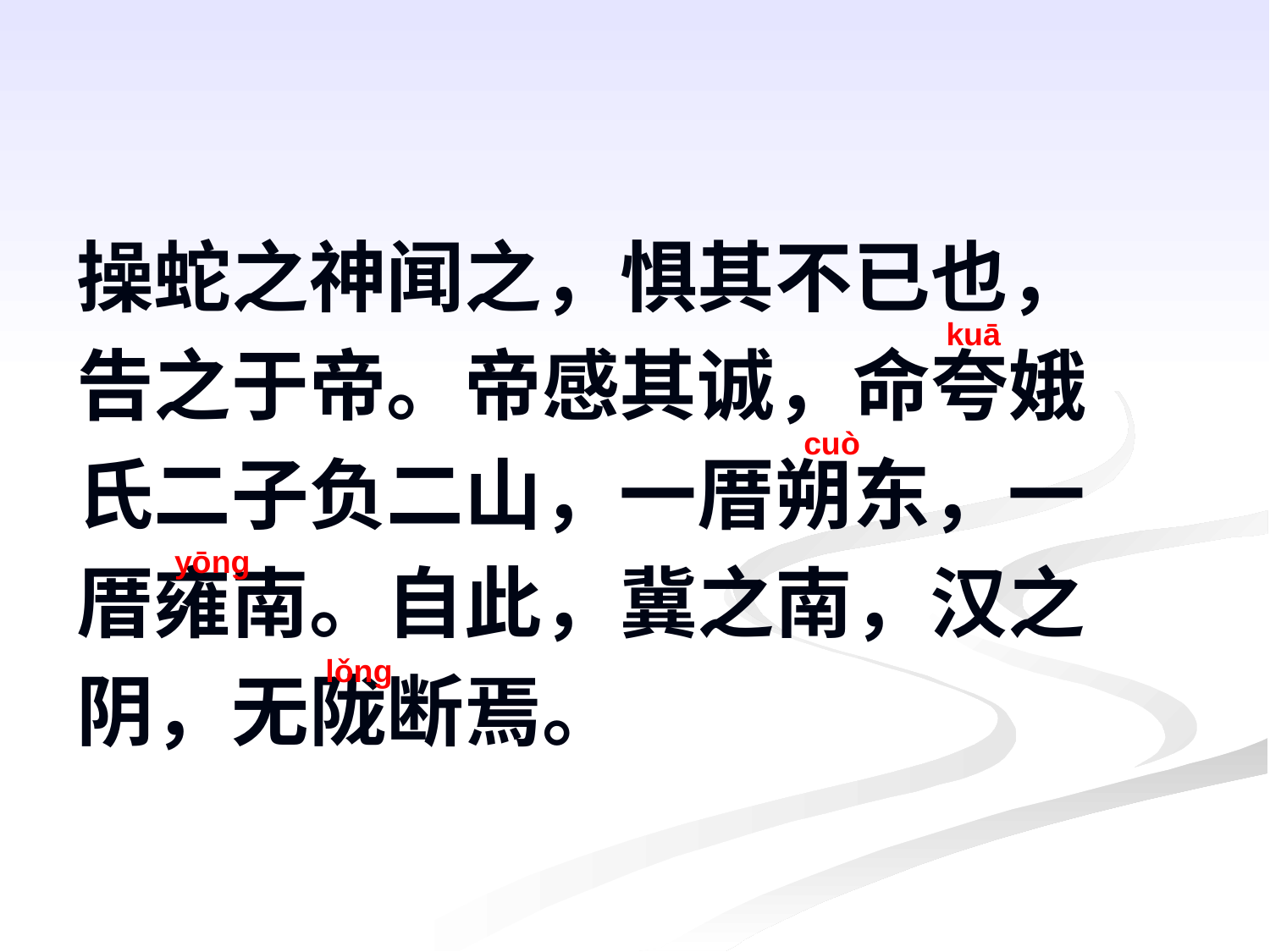

操蛇之神闻之，惧其不已也，
告之于帝。帝感其诚，命夸娥
氏二子负二山，一厝朔东，一
厝雍南。自此，冀之南，汉之
阴，无陇断焉。
kuā
cuò
yōng
lǒng